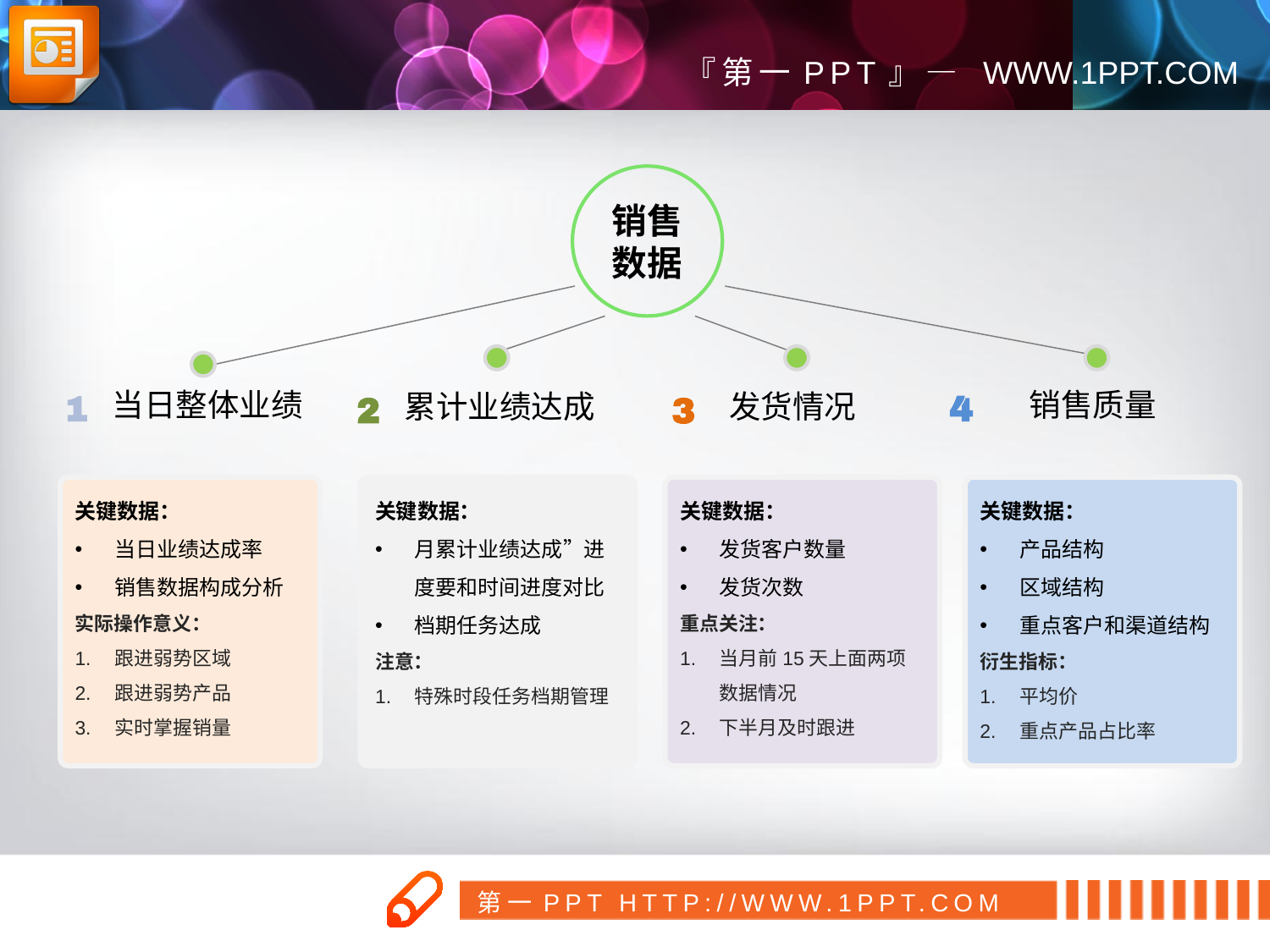

销售数据

当日整体业绩
销售质量
累计业绩达成
发货情况
1
4
2
3
关键数据：
当日业绩达成率
销售数据构成分析
实际操作意义：
跟进弱势区域
跟进弱势产品
实时掌握销量
关键数据：
月累计业绩达成”进度要和时间进度对比
档期任务达成
注意：
特殊时段任务档期管理
关键数据：
发货客户数量
发货次数
重点关注：
当月前15天上面两项数据情况
下半月及时跟进

关键数据：
产品结构
区域结构
重点客户和渠道结构
衍生指标：
平均价
重点产品占比率